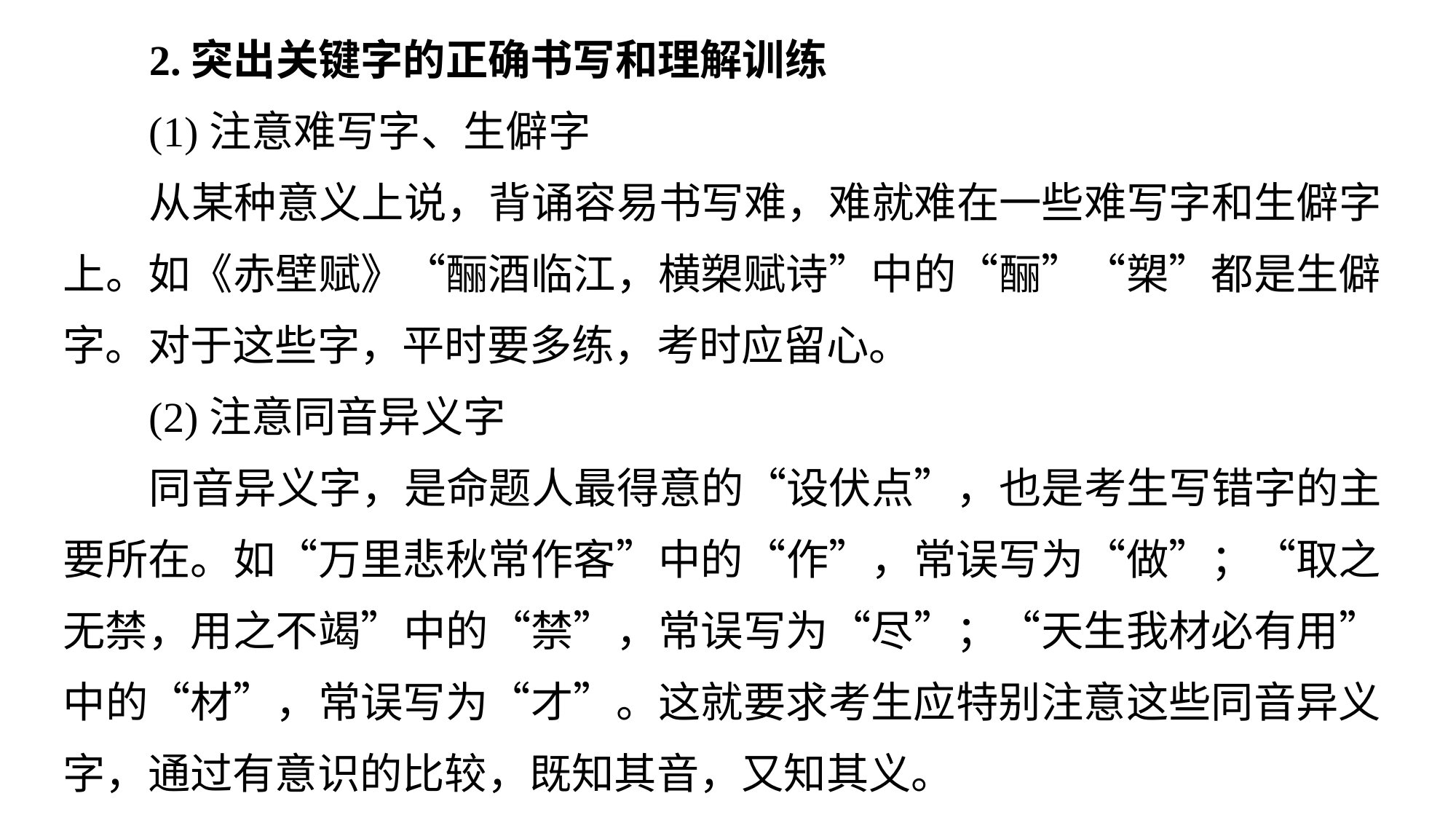

2.突出关键字的正确书写和理解训练
(1)注意难写字、生僻字
从某种意义上说，背诵容易书写难，难就难在一些难写字和生僻字上。如《赤壁赋》“酾酒临江，横槊赋诗”中的“酾”“槊”都是生僻字。对于这些字，平时要多练，考时应留心。
(2)注意同音异义字
同音异义字，是命题人最得意的“设伏点”，也是考生写错字的主要所在。如“万里悲秋常作客”中的“作”，常误写为“做”；“取之无禁，用之不竭”中的“禁”，常误写为“尽”；“天生我材必有用”中的“材”，常误写为“才”。这就要求考生应特别注意这些同音异义字，通过有意识的比较，既知其音，又知其义。